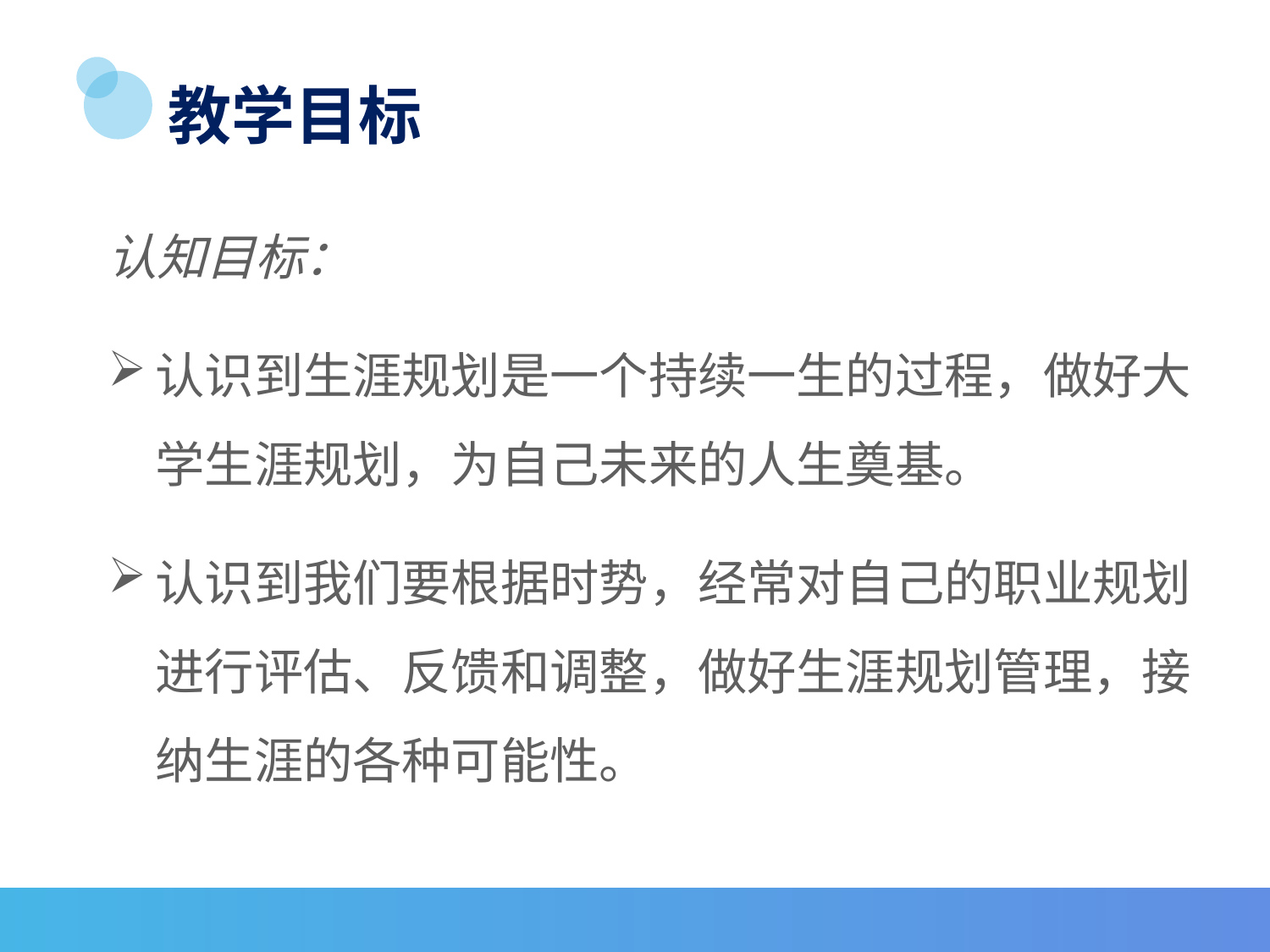

# 教学目标
认知目标：
认识到生涯规划是一个持续一生的过程，做好大学生涯规划，为自己未来的人生奠基。
认识到我们要根据时势，经常对自己的职业规划进行评估、反馈和调整，做好生涯规划管理，接纳生涯的各种可能性。